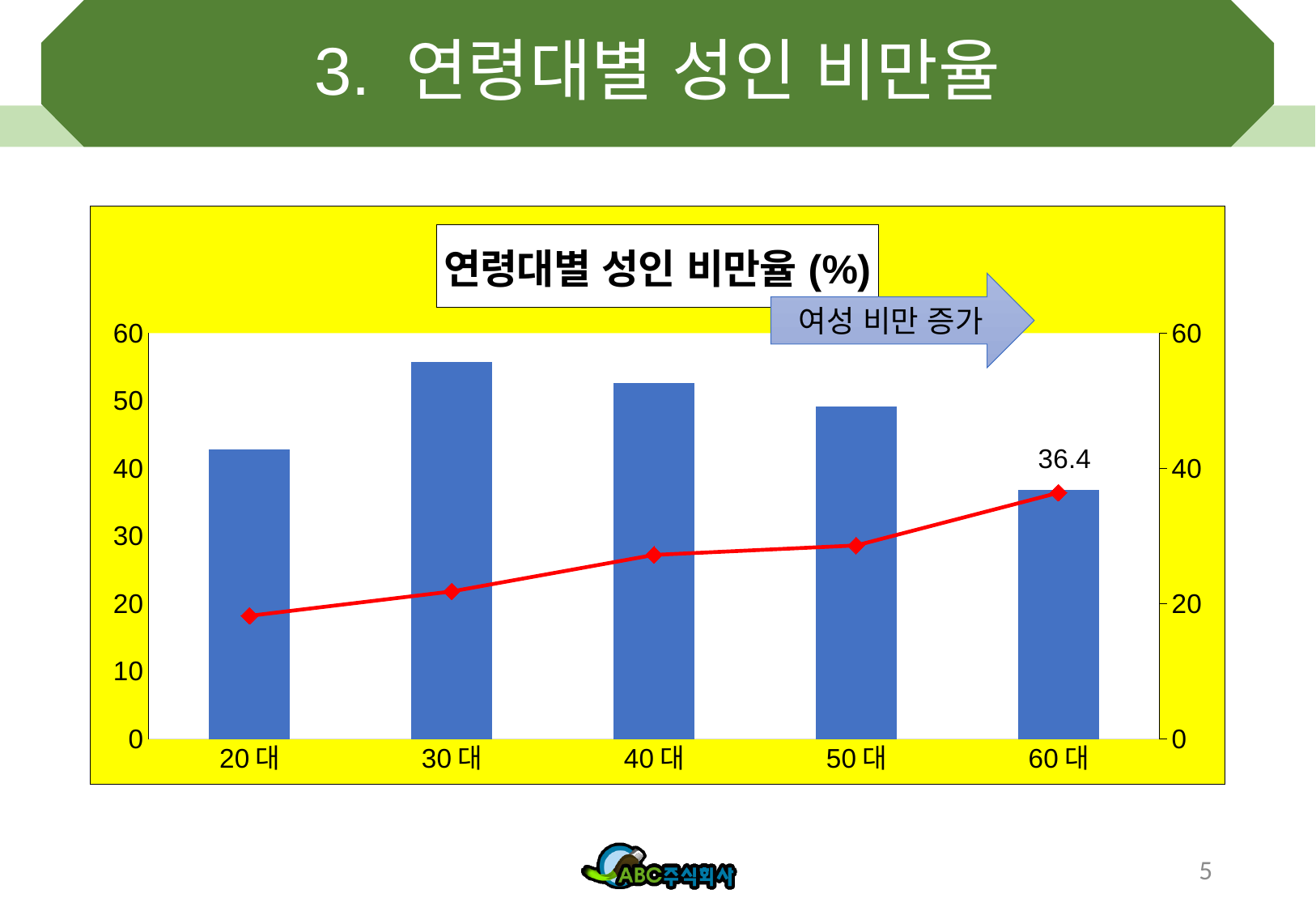

# 3. 연령대별 성인 비만율

### Chart: 연령대별 성인 비만율(%)

| Category | 남자 | 여자 |
|---|---|---|
| 20대 | 42.8 | 18.2 |
| 30대 | 55.7 | 21.8 |
| 40대 | 52.6 | 27.2 |
| 50대 | 49.2 | 28.6 |
| 60대 | 36.8 | 36.4 |
여성 비만 증가
5